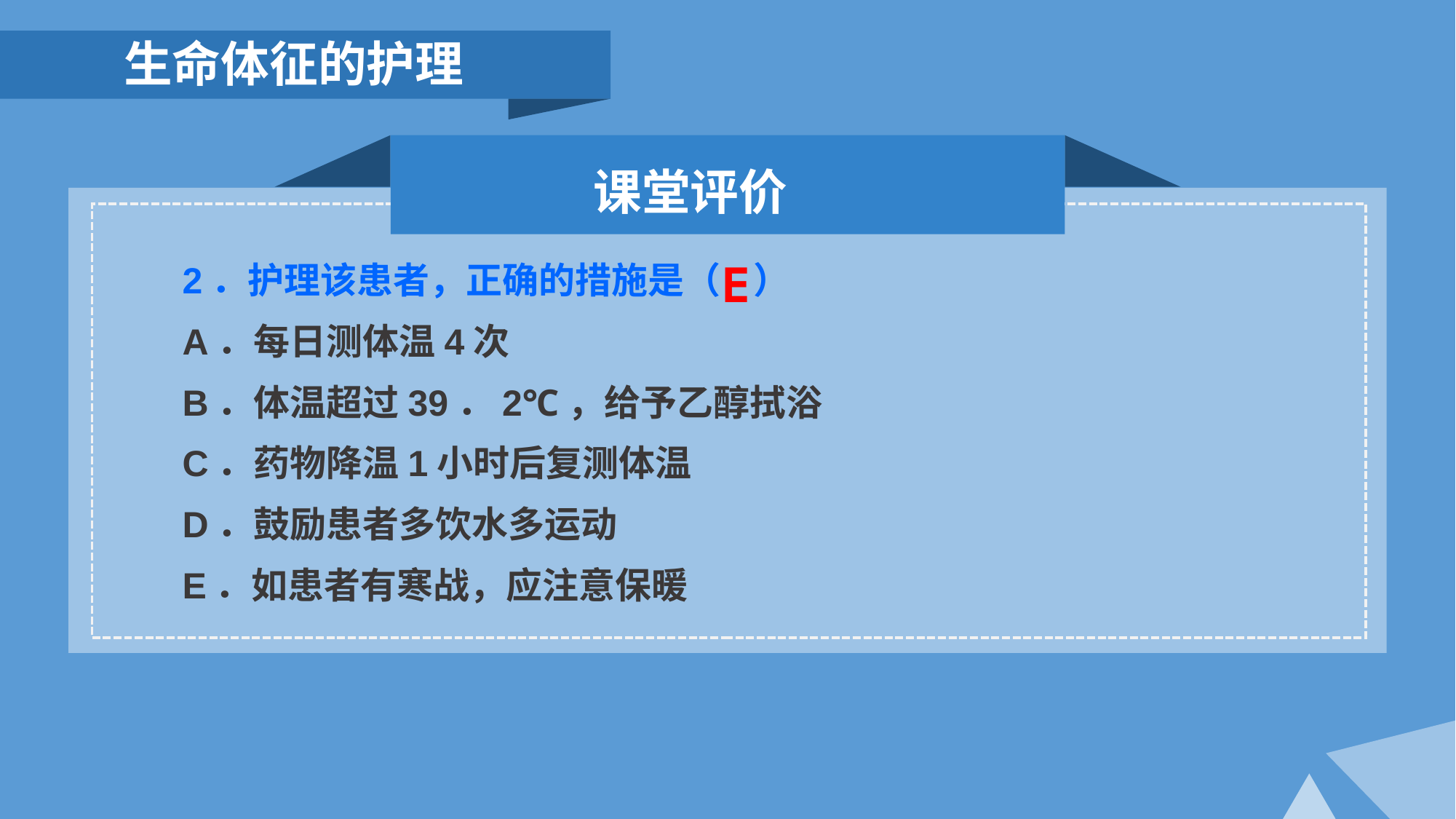

生命体征的护理

课堂评价

2．护理该患者，正确的措施是（    ）
A．每日测体温4次
B．体温超过39．2℃，给予乙醇拭浴
C．药物降温1小时后复测体温
D．鼓励患者多饮水多运动
E．如患者有寒战，应注意保暖
E